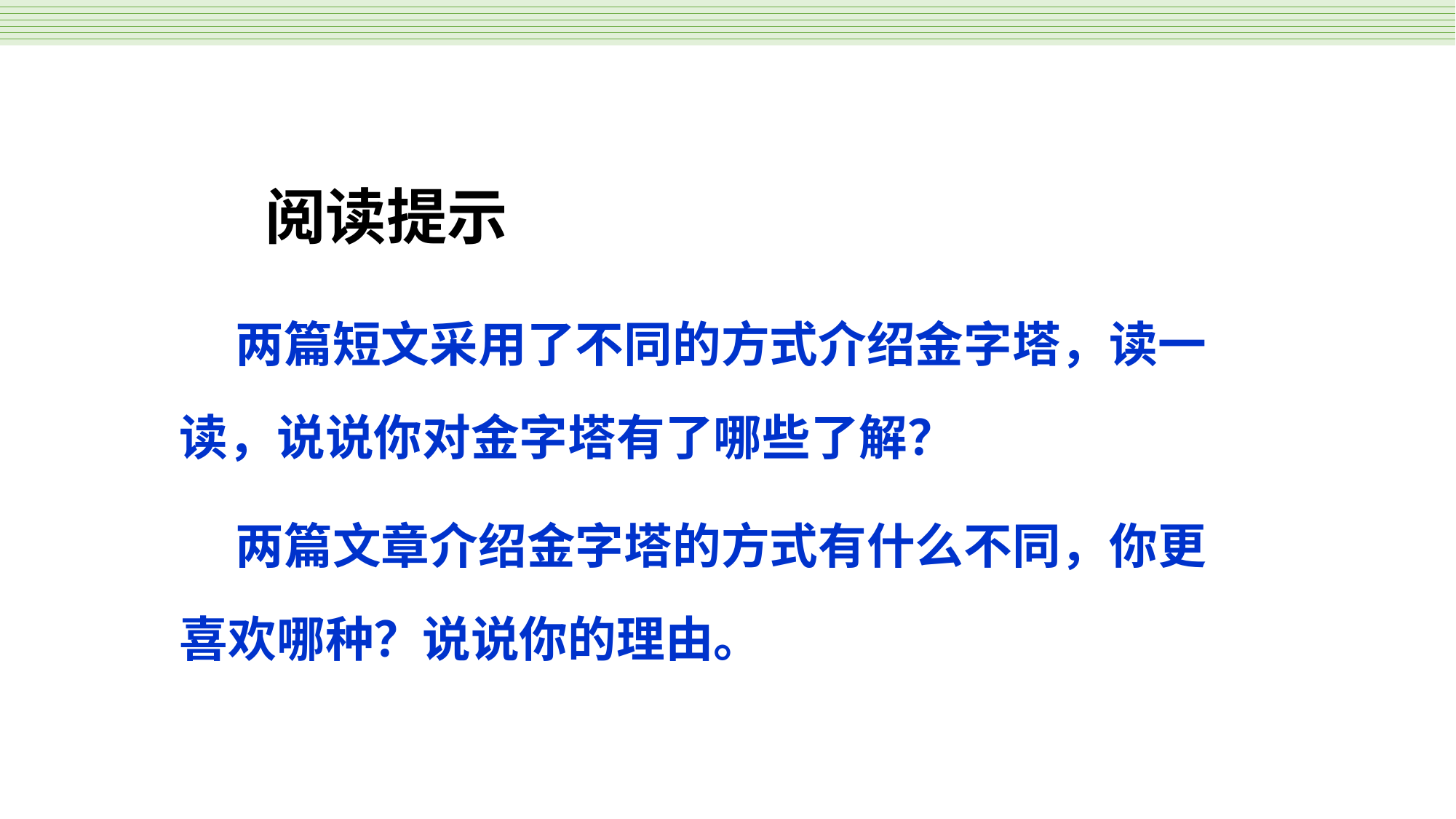

阅读提示
    两篇短文采用了不同的方式介绍金字塔，读一读，说说你对金字塔有了哪些了解？
    两篇文章介绍金字塔的方式有什么不同，你更喜欢哪种？说说你的理由。